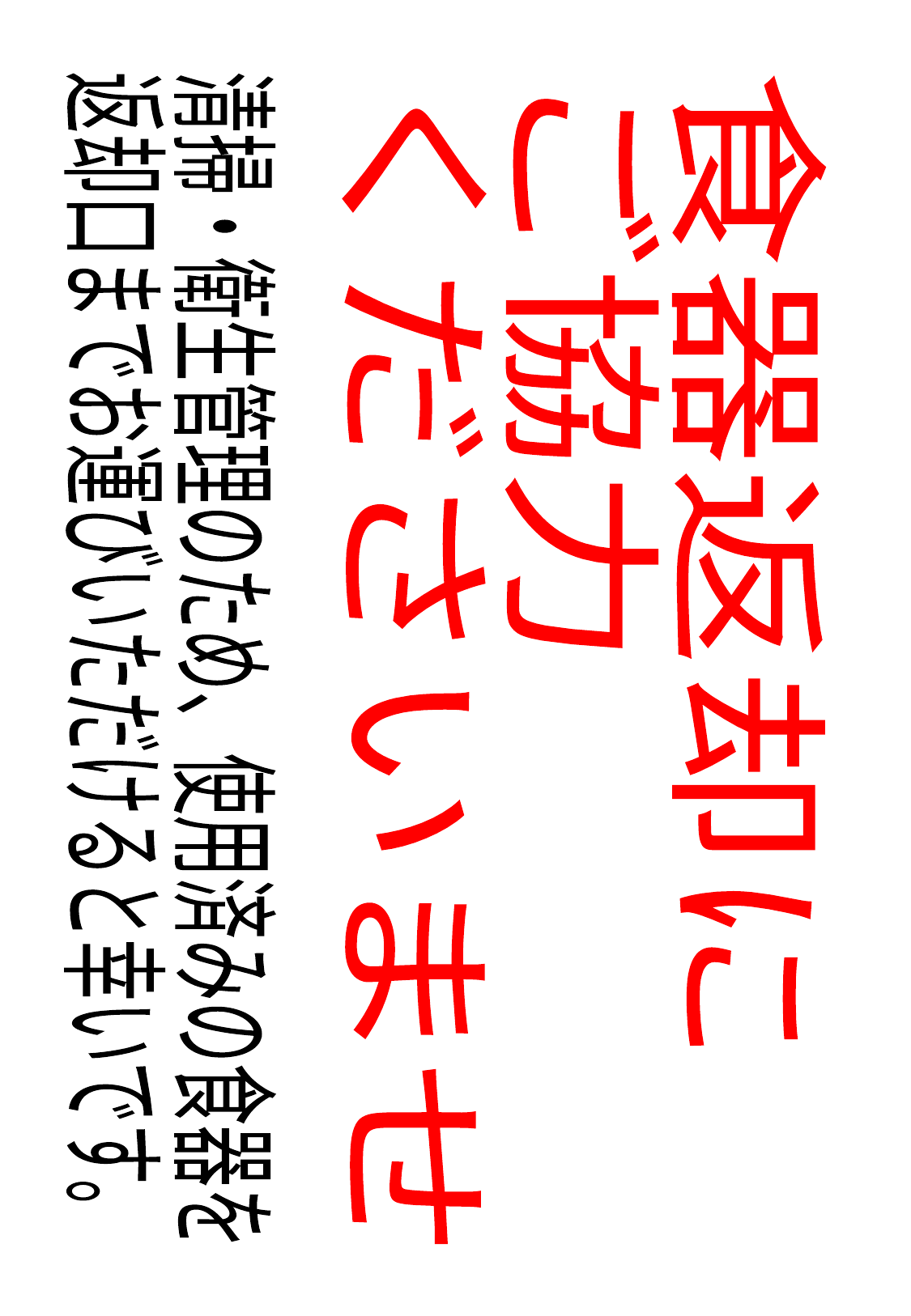

食器返却に
ご協力
くださいませ
清掃・衛生管理のため、使用済みの食器を
返却口までお運びいただけると幸いです。